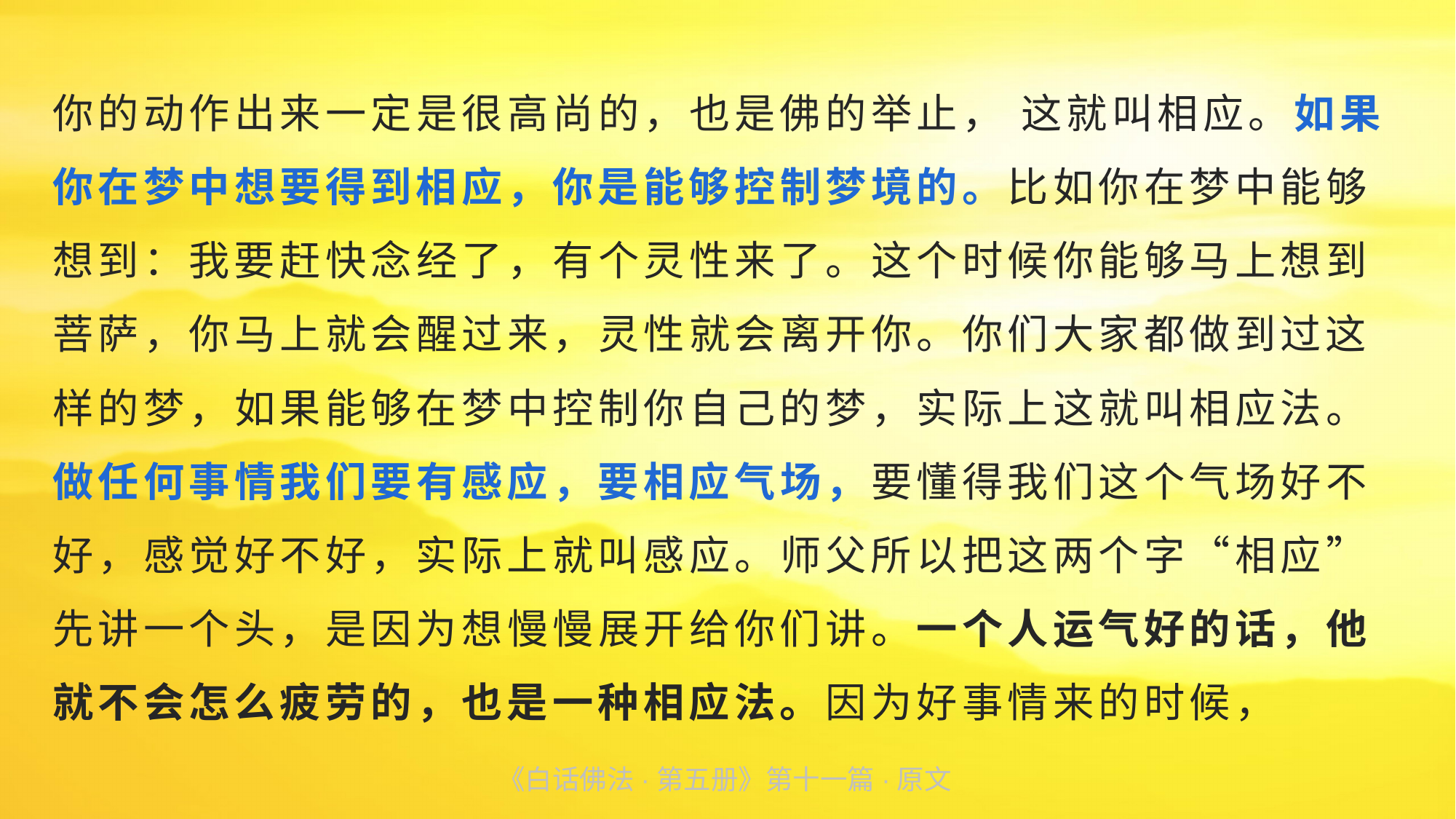

你的动作出来一定是很高尚的，也是佛的举止， 这就叫相应。如果你在梦中想要得到相应，你是能够控制梦境的。比如你在梦中能够想到：我要赶快念经了，有个灵性来了。这个时候你能够马上想到菩萨，你马上就会醒过来，灵性就会离开你。你们大家都做到过这样的梦，如果能够在梦中控制你自己的梦，实际上这就叫相应法。做任何事情我们要有感应，要相应气场，要懂得我们这个气场好不好，感觉好不好，实际上就叫感应。师父所以把这两个字“相应”先讲一个头，是因为想慢慢展开给你们讲。一个人运气好的话，他就不会怎么疲劳的，也是一种相应法。因为好事情来的时候，
《白话佛法·第五册》第十一篇·原文